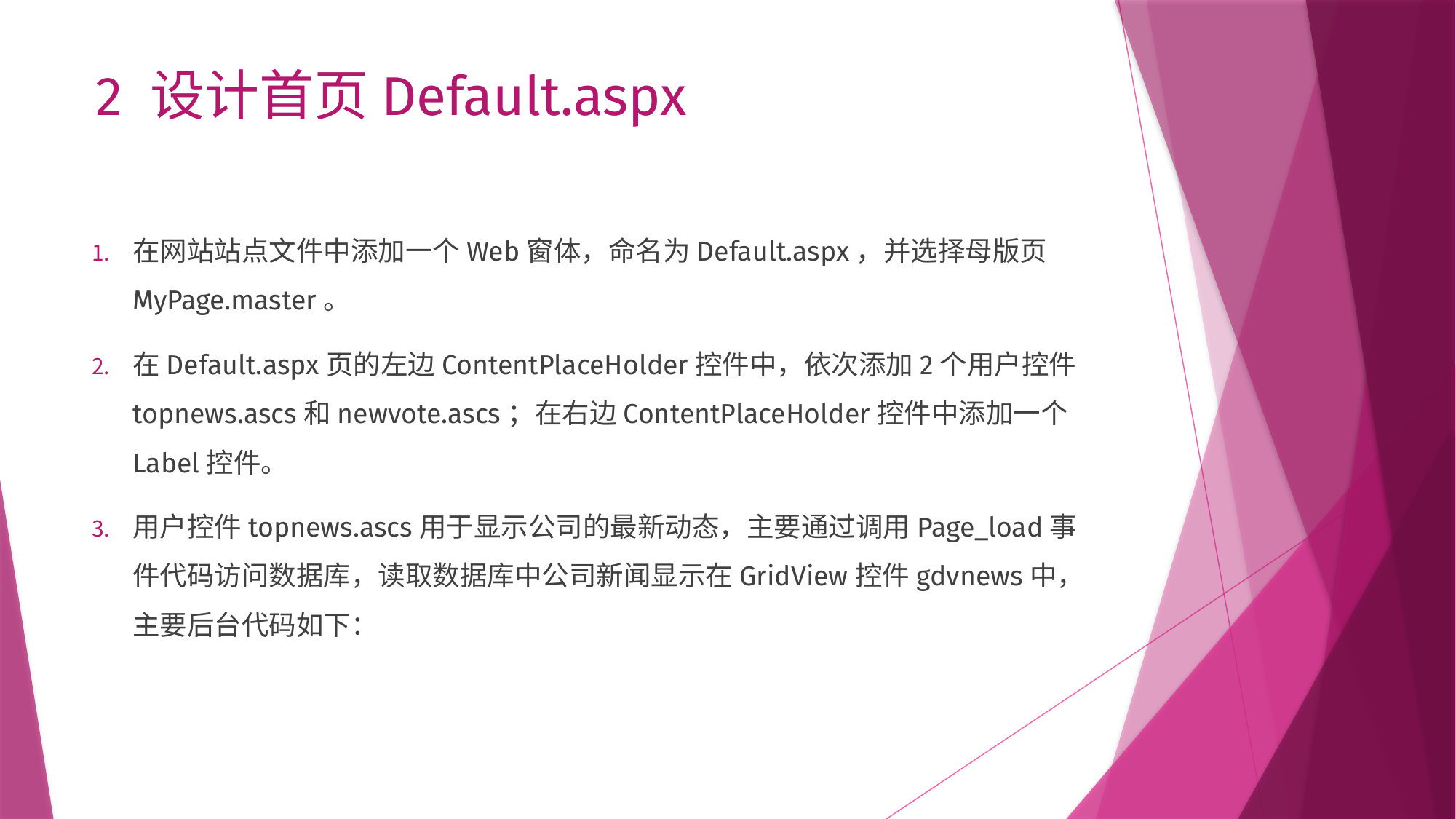

# 2 设计首页Default.aspx
在网站站点文件中添加一个Web窗体，命名为Default.aspx，并选择母版页MyPage.master。
在Default.aspx页的左边ContentPlaceHolder控件中，依次添加2个用户控件topnews.ascs和newvote.ascs；在右边ContentPlaceHolder控件中添加一个Label控件。
用户控件topnews.ascs用于显示公司的最新动态，主要通过调用Page_load事件代码访问数据库，读取数据库中公司新闻显示在GridView控件gdvnews中，主要后台代码如下：